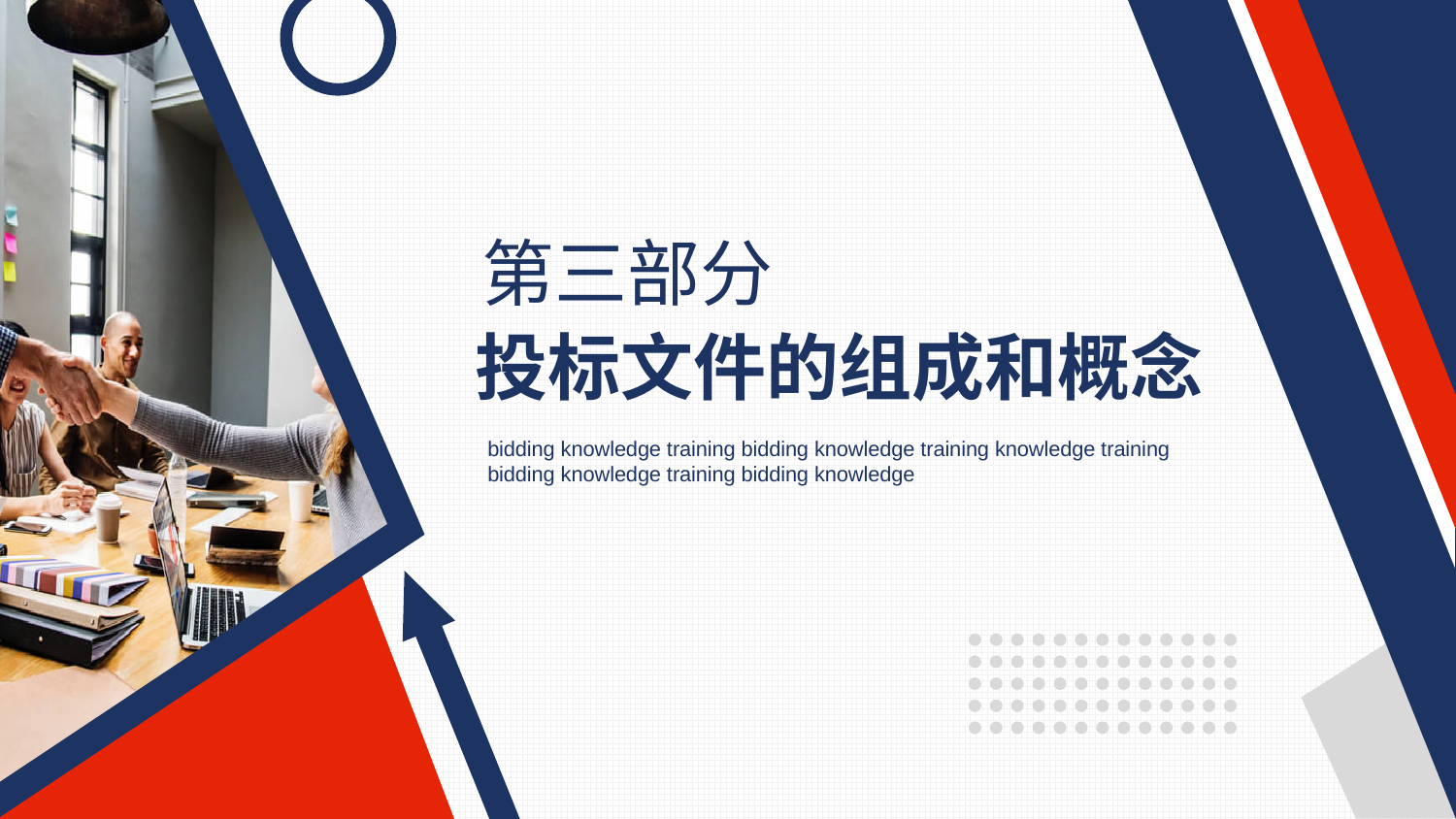

第三部分
投标文件的组成和概念
bidding knowledge training bidding knowledge training knowledge training bidding knowledge training bidding knowledge